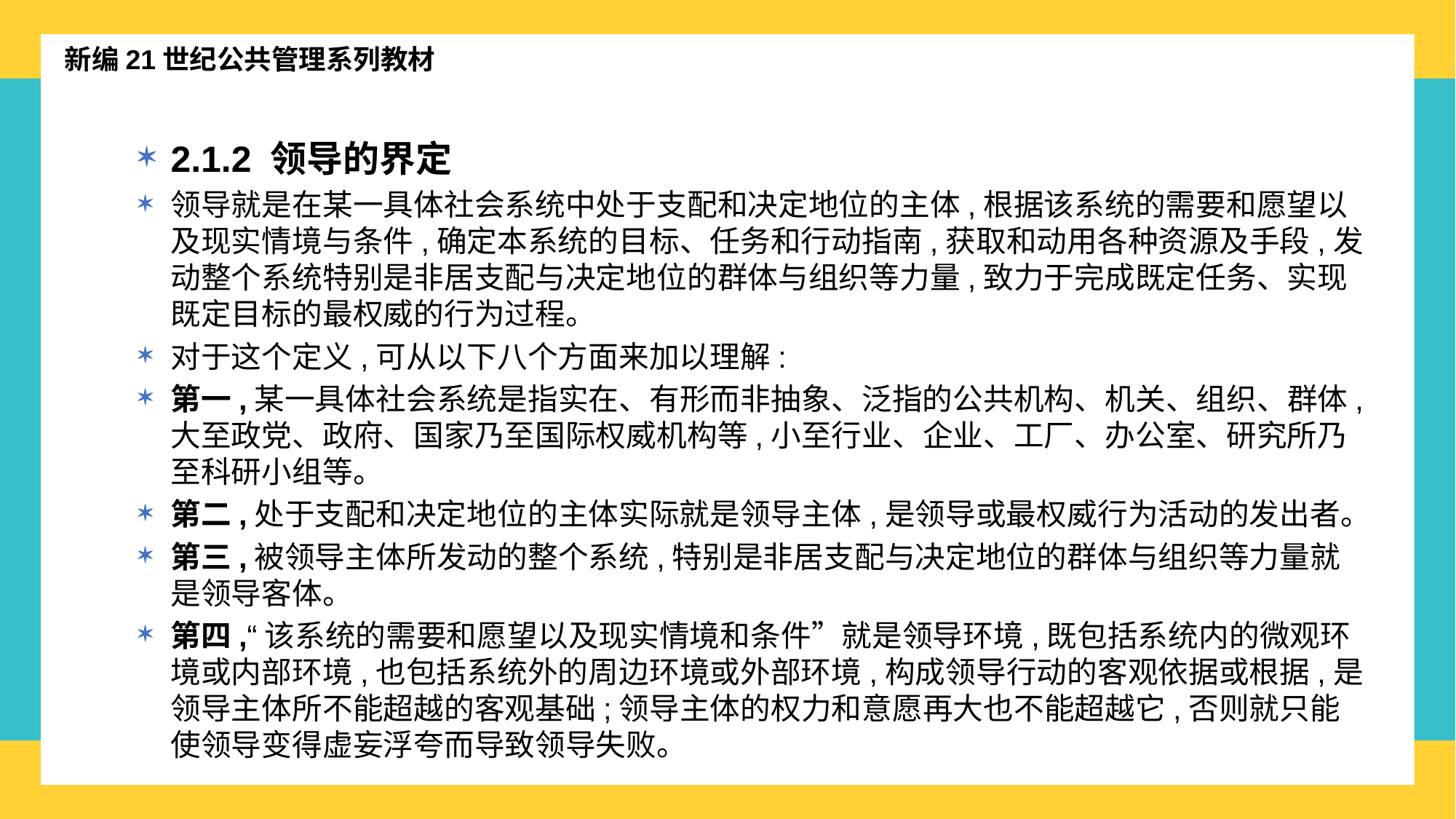

新编21世纪公共管理系列教材
2.1.2 领导的界定
领导就是在某一具体社会系统中处于支配和决定地位的主体,根据该系统的需要和愿望以及现实情境与条件,确定本系统的目标、任务和行动指南,获取和动用各种资源及手段,发动整个系统特别是非居支配与决定地位的群体与组织等力量,致力于完成既定任务、实现既定目标的最权威的行为过程。
对于这个定义,可从以下八个方面来加以理解:
第一,某一具体社会系统是指实在、有形而非抽象、泛指的公共机构、机关、组织、群体,大至政党、政府、国家乃至国际权威机构等,小至行业、企业、工厂、办公室、研究所乃至科研小组等。
第二,处于支配和决定地位的主体实际就是领导主体,是领导或最权威行为活动的发出者。
第三,被领导主体所发动的整个系统,特别是非居支配与决定地位的群体与组织等力量就是领导客体。
第四,“该系统的需要和愿望以及现实情境和条件”就是领导环境,既包括系统内的微观环境或内部环境,也包括系统外的周边环境或外部环境,构成领导行动的客观依据或根据,是领导主体所不能超越的客观基础;领导主体的权力和意愿再大也不能超越它,否则就只能使领导变得虚妄浮夸而导致领导失败。